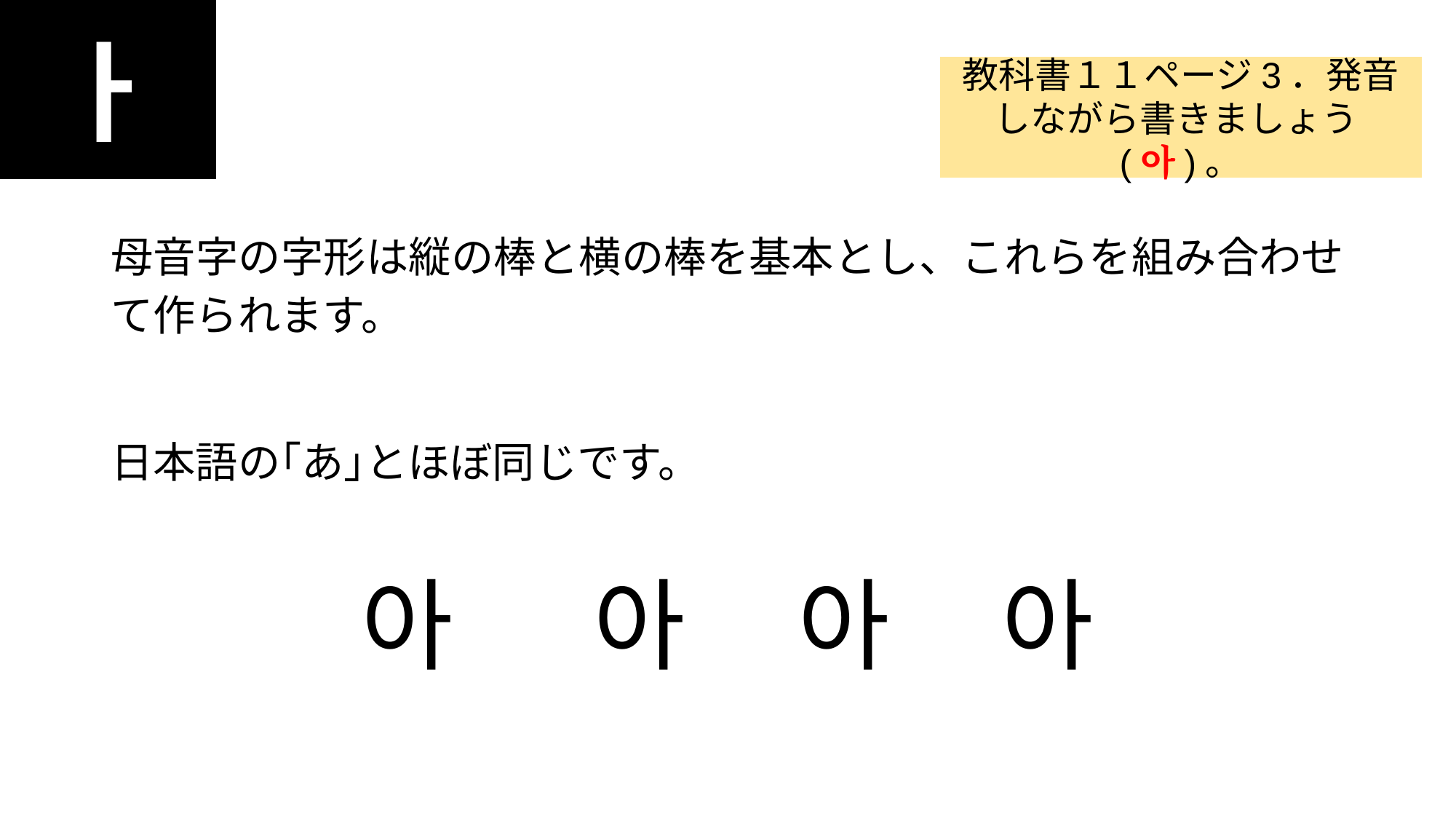

ㅏ
#
教科書１１ページ3．発音しながら書きましょう(아)。

母音字の字形は縦の棒と横の棒を基本とし、これらを組み合わせて作られます。

日本語の｢あ｣とほぼ同じです。

아     아    아    아